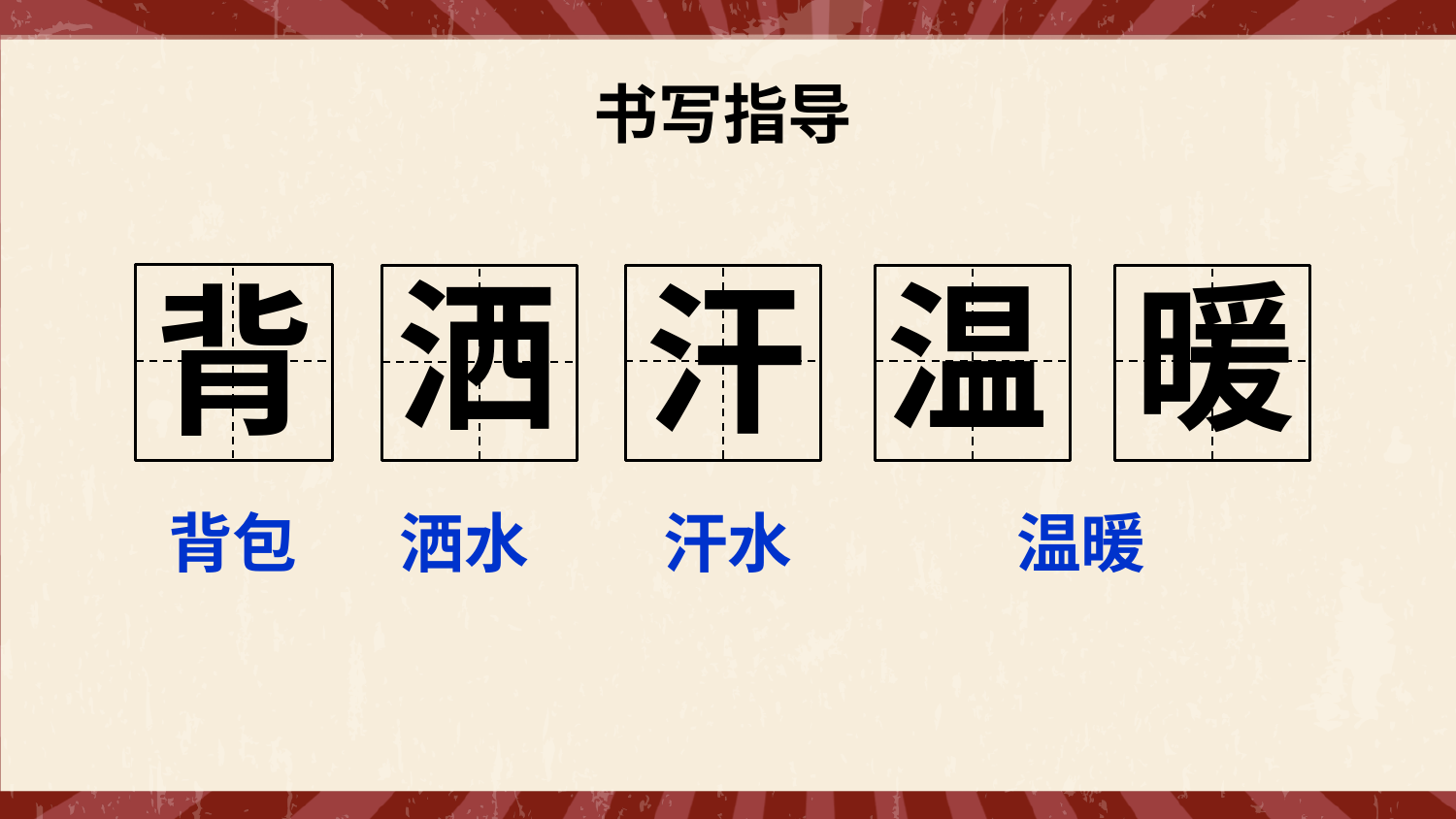

书写指导
洒

温

暖

汗

背

背包
洒水
汗水
温暖